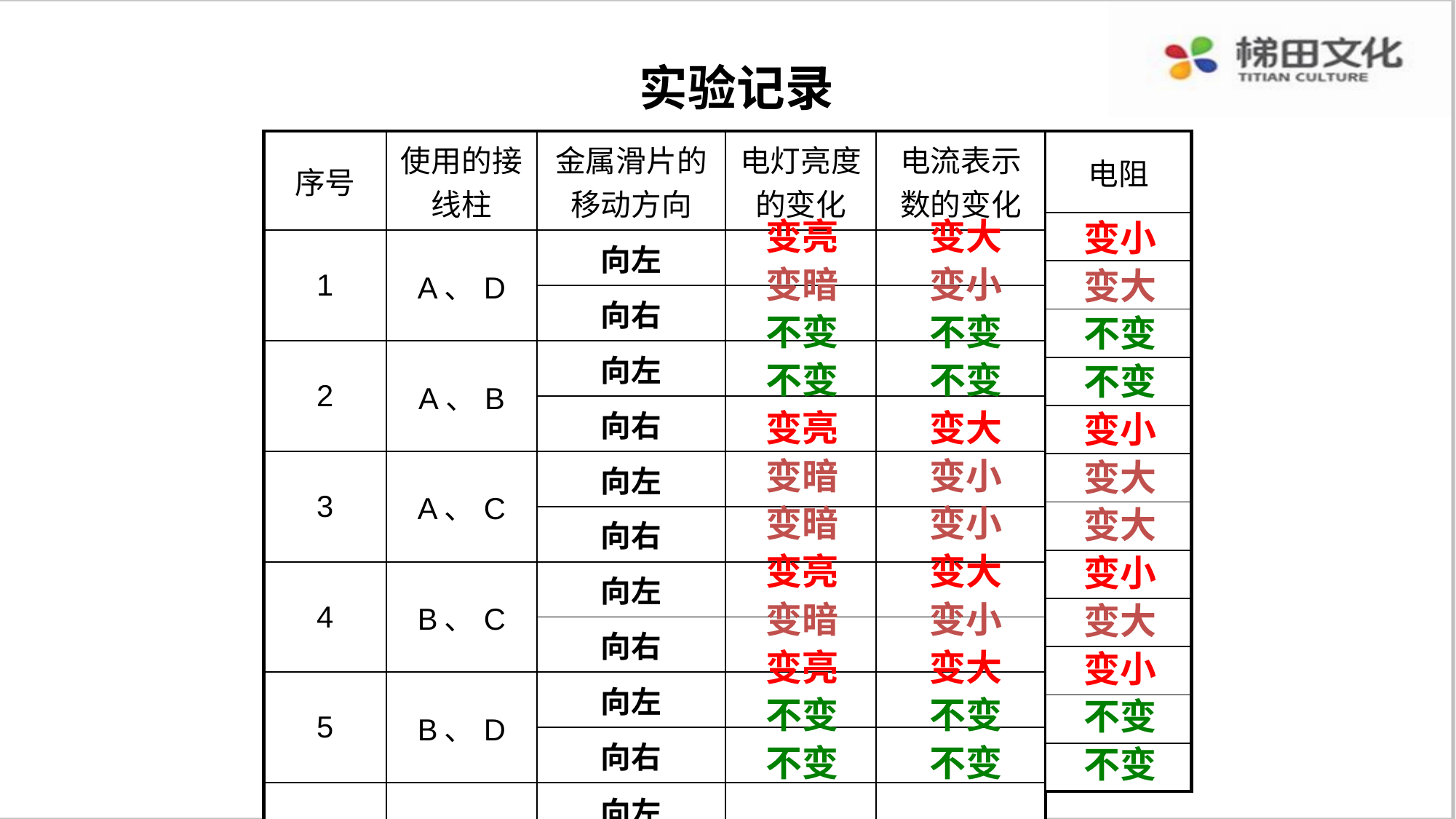

实验记录
| 序号 | 使用的接线柱 | 金属滑片的移动方向 | 电灯亮度的变化 | 电流表示数的变化 |
| --- | --- | --- | --- | --- |
| 1 | A、D | 向左 |  |  |
|  |  | 向右 |  |  |
| 2 | A、B | 向左 |  |  |
|  |  | 向右 |  |  |
| 3 | A、C | 向左 |  |  |
|  |  | 向右 |  |  |
| 4 | B、C | 向左 |  |  |
|  |  | 向右 |  |  |
| 5 | B、D | 向左 |  |  |
|  |  | 向右 |  |  |
| 6 | C、D | 向左 |  |  |
|  |  | 向右 |  |  |
| 电阻 |
| --- |
|  |
|  |
|  |
|  |
|  |
|  |
|  |
|  |
|  |
|  |
|  |
|  |
变亮
变大
变小
变暗
变小
变大
不变
不变
不变
不变
不变
不变
变亮
变大
变小
变暗
变小
变大
变暗
变小
变大
变亮
变大
变小
变暗
变小
变大
变亮
变大
变小
不变
不变
不变
不变
不变
不变